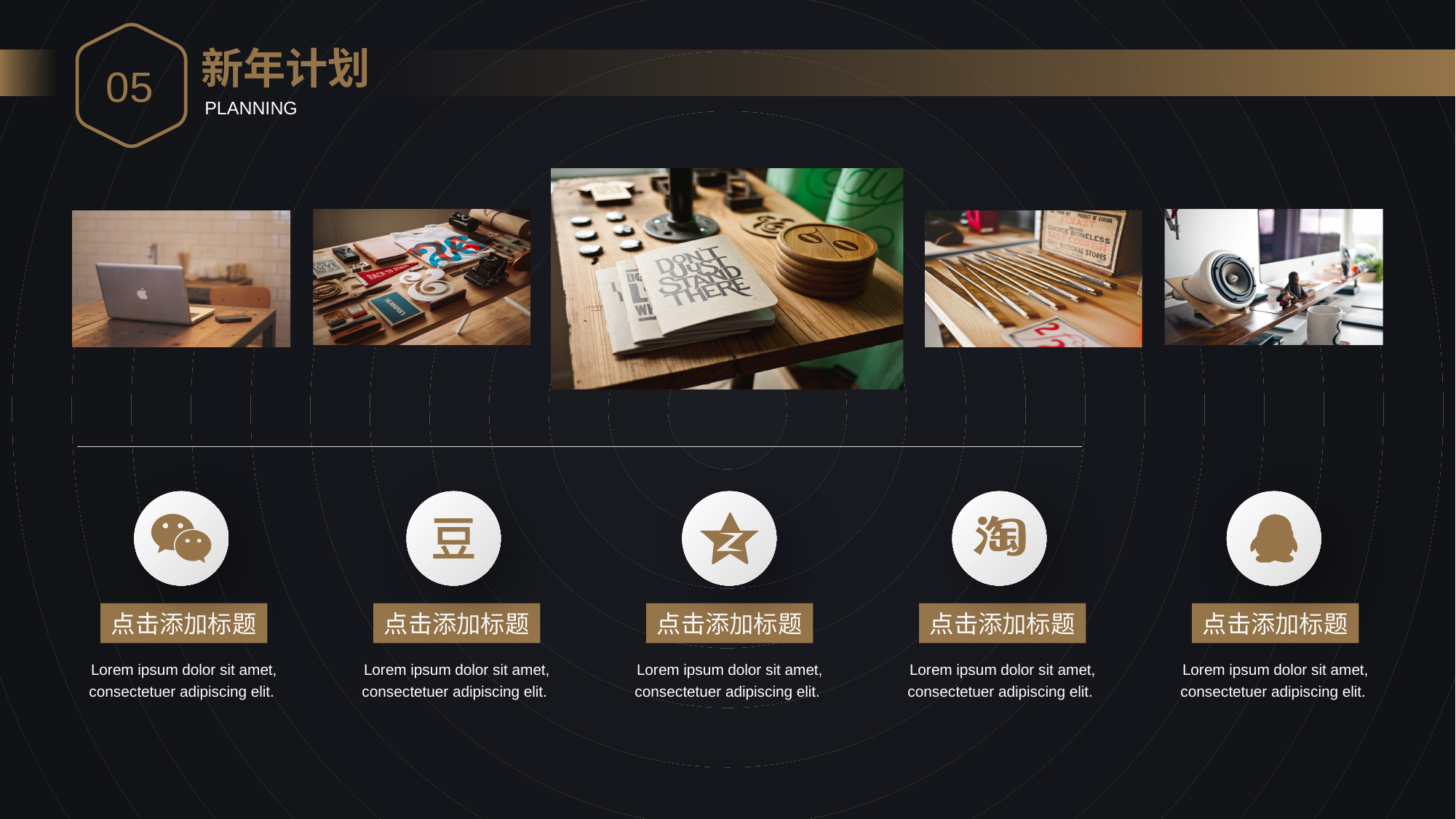

05
新年计划

PLANNING

点击添加标题
Lorem ipsum dolor sit amet, consectetuer adipiscing elit.

点击添加标题
Lorem ipsum dolor sit amet, consectetuer adipiscing elit.

点击添加标题
Lorem ipsum dolor sit amet, consectetuer adipiscing elit.

点击添加标题
Lorem ipsum dolor sit amet, consectetuer adipiscing elit.

点击添加标题
Lorem ipsum dolor sit amet, consectetuer adipiscing elit.